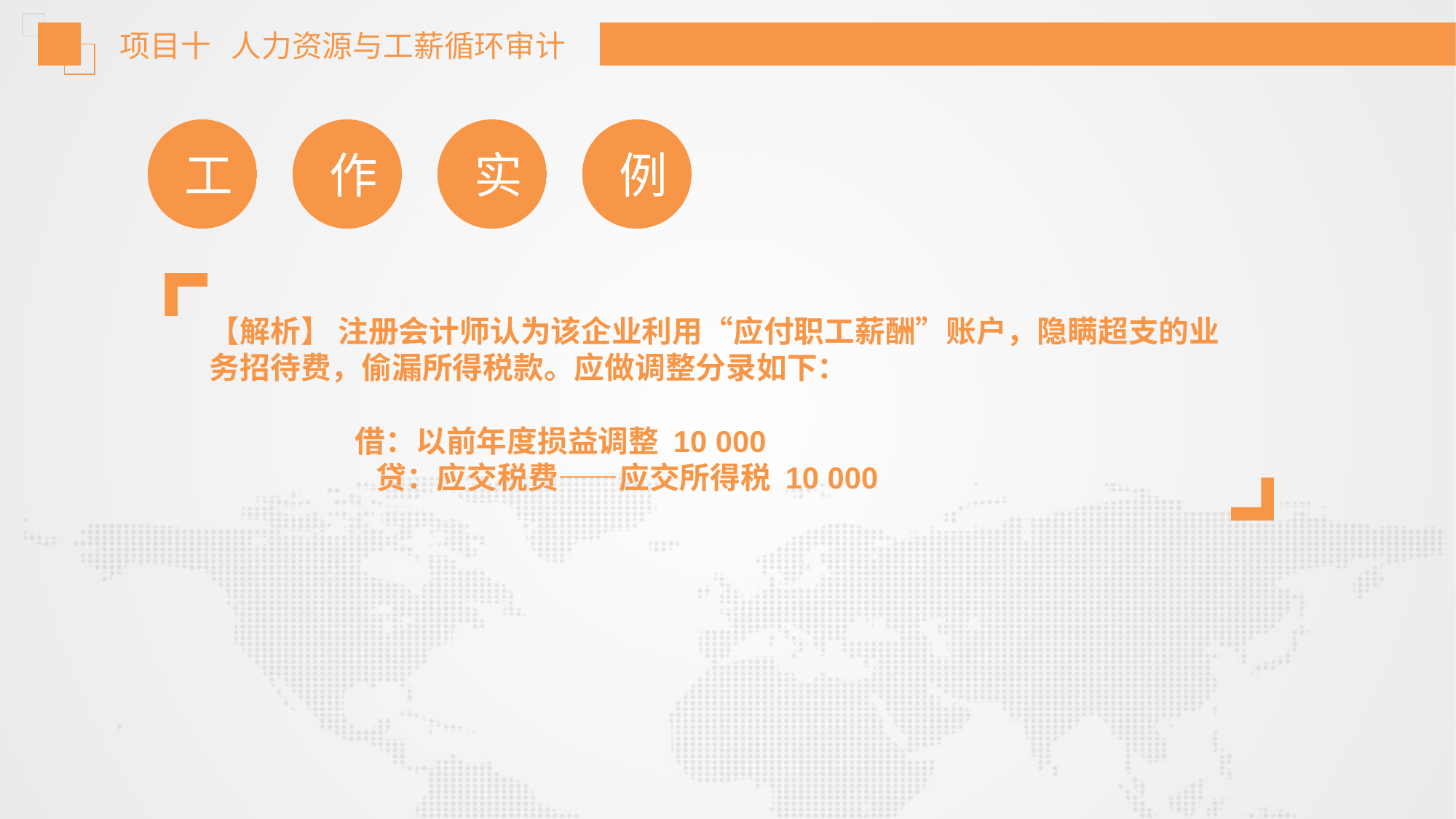

项目十   人力资源与工薪循环审计

工

作

实

例

【解析】 注册会计师认为该企业利用“应付职工薪酬”账户，隐瞒超支的业务招待费，偷漏所得税款。应做调整分录如下：

                    借：以前年度损益调整 10 000
                       贷：应交税费——应交所得税 10 000